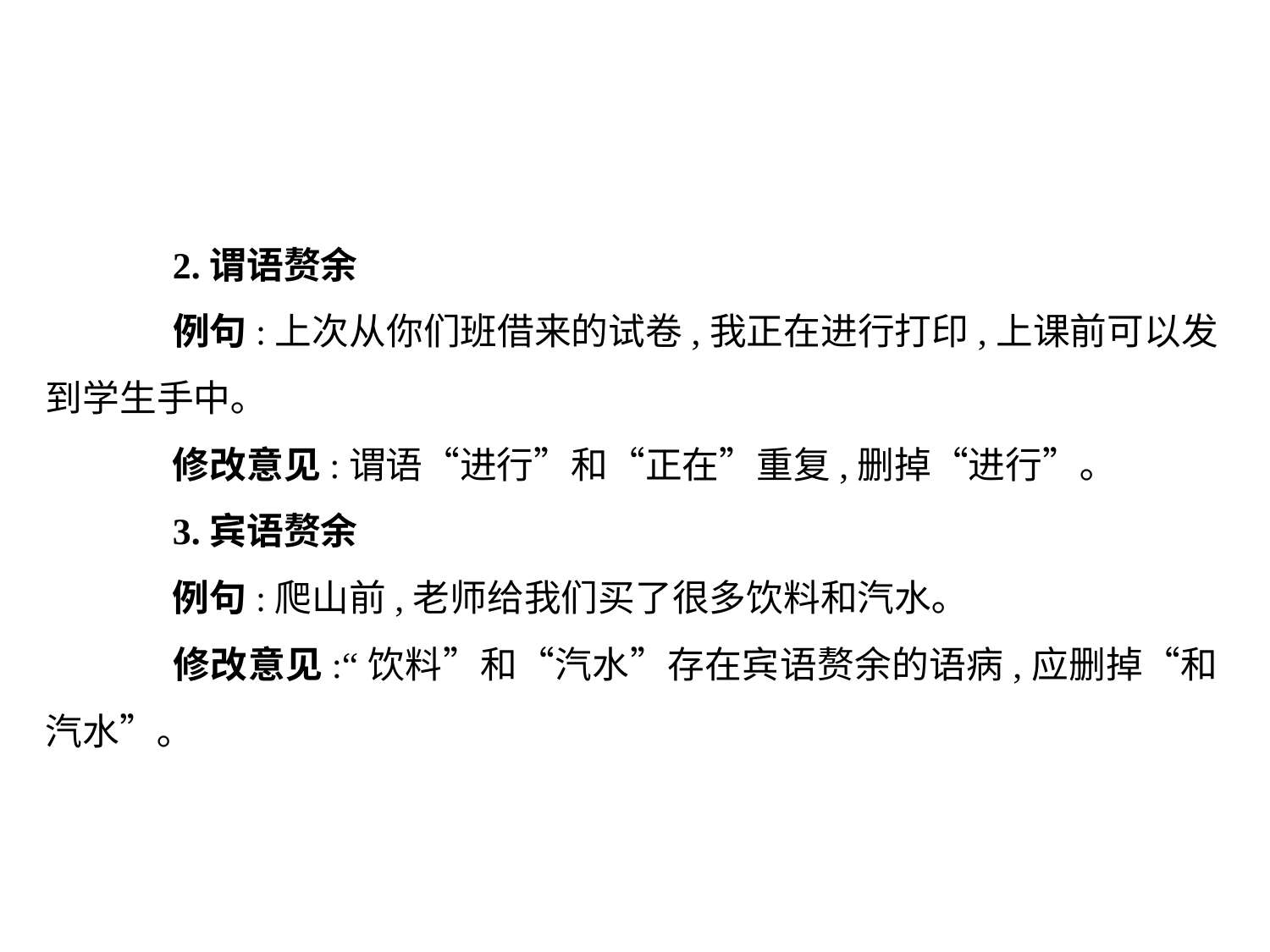

2.谓语赘余
	例句:上次从你们班借来的试卷,我正在进行打印,上课前可以发到学生手中｡
	修改意见:谓语“进行”和“正在”重复,删掉“进行”｡
	3.宾语赘余
	例句:爬山前,老师给我们买了很多饮料和汽水｡
	修改意见:“饮料”和“汽水”存在宾语赘余的语病,应删掉“和汽水”｡